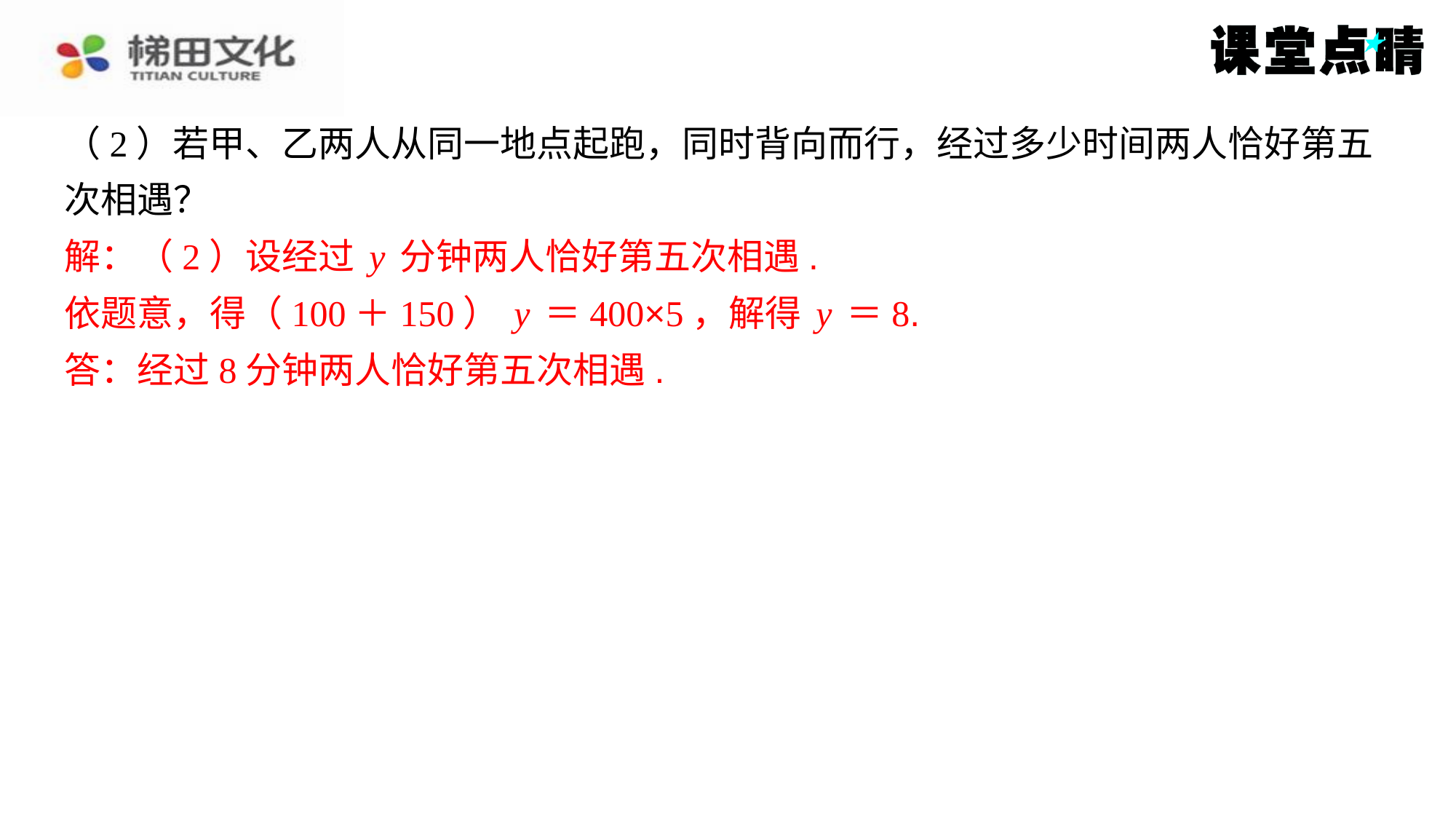

（2）若甲、乙两人从同一地点起跑，同时背向而行，经过多少时间两人恰好第五
次相遇？
解：（2）设经过y分钟两人恰好第五次相遇.
依题意，得（100＋150）y＝400×5，解得y＝8.
答：经过8分钟两人恰好第五次相遇.
解：（2）设经过y分钟两人恰好第五次相遇.
依题意，得（100＋150）y＝400×5，解得y＝8.
答：经过8分钟两人恰好第五次相遇.